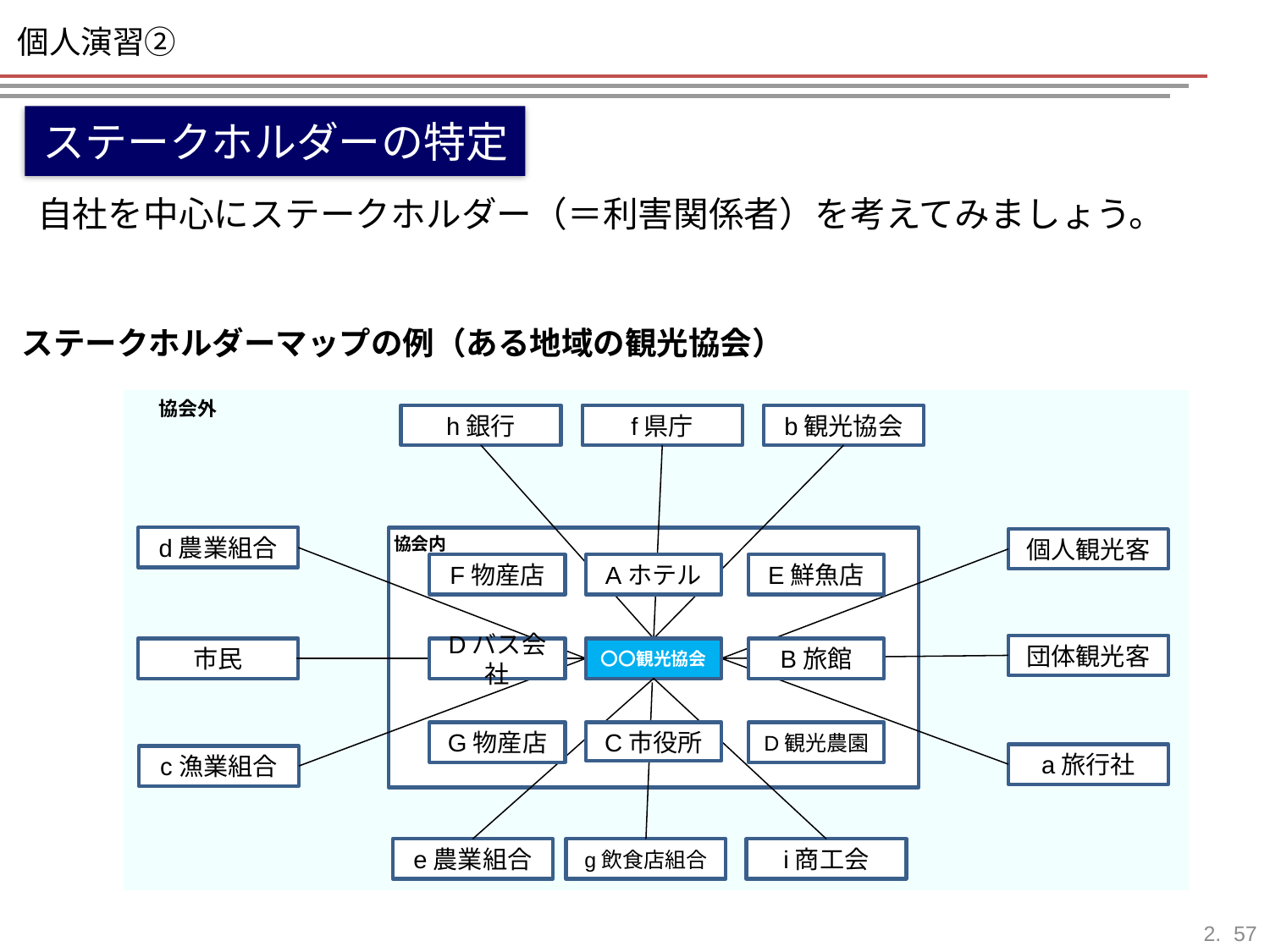

# 個人演習②
ステークホルダーの特定
自社を中心にステークホルダー（＝利害関係者）を考えてみましょう。
ステークホルダーマップの例（ある地域の観光協会）

協会外
h銀行
f県庁
b観光協会
協会内
d農業組合

個人観光客
F物産店
Aホテル
E鮮魚店
団体観光客
市民
Dバス会社
〇〇観光協会
B旅館
G物産店
C市役所
D観光農園
a旅行社
c漁業組合
e農業組合
g飲食店組合
i商工会
57